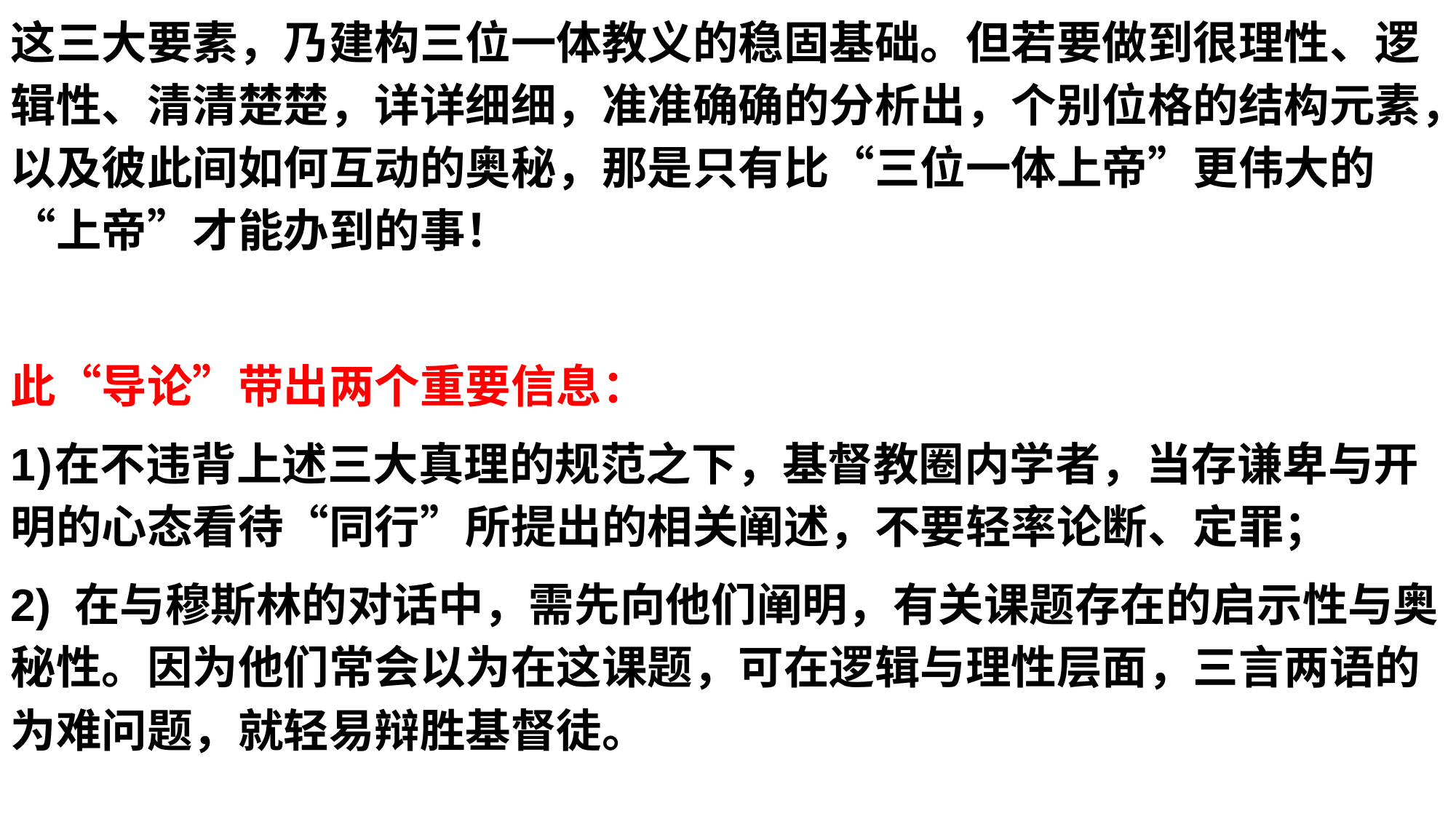

这三大要素，乃建构三位一体教义的稳固基础。但若要做到很理性、逻辑性、清清楚楚，详详细细，准准确确的分析出，个别位格的结构元素，以及彼此间如何互动的奥秘，那是只有比“三位一体上帝”更伟大的“上帝”才能办到的事！

此“导论”带出两个重要信息：
在不违背上述三大真理的规范之下，基督教圈内学者，当存谦卑与开明的心态看待“同行”所提出的相关阐述，不要轻率论断、定罪；
2) 在与穆斯林的对话中，需先向他们阐明，有关课题存在的启示性与奥秘性。因为他们常会以为在这课题，可在逻辑与理性层面，三言两语的为难问题，就轻易辩胜基督徒。